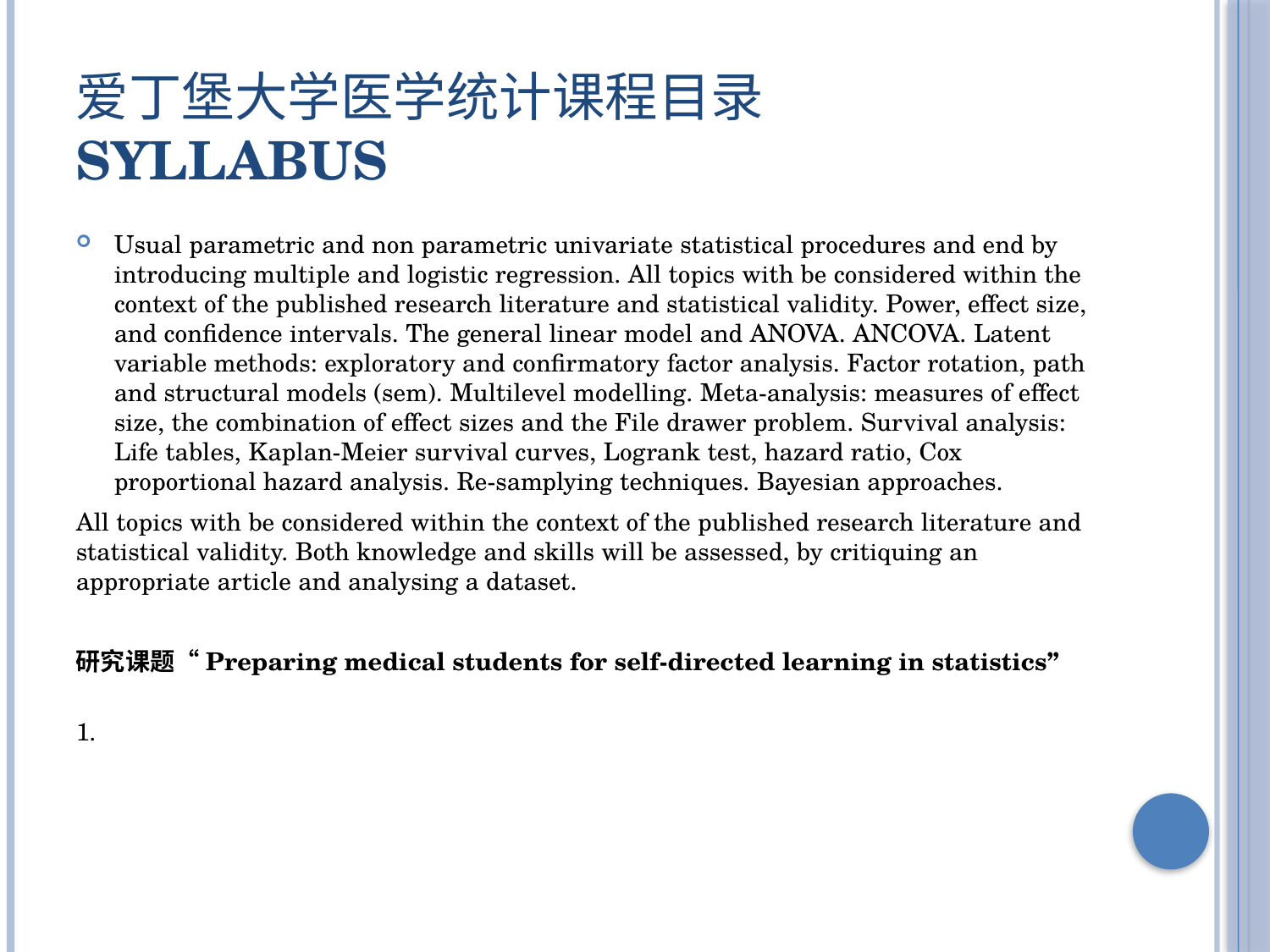

# 爱丁堡大学医学统计课程目录Syllabus
Usual parametric and non parametric univariate statistical procedures and end by introducing multiple and logistic regression. All topics with be considered within the context of the published research literature and statistical validity. Power, effect size, and confidence intervals. The general linear model and ANOVA. ANCOVA. Latent variable methods: exploratory and confirmatory factor analysis. Factor rotation, path and structural models (sem). Multilevel modelling. Meta-analysis: measures of effect size, the combination of effect sizes and the File drawer problem. Survival analysis: Life tables, Kaplan-Meier survival curves, Logrank test, hazard ratio, Cox proportional hazard analysis. Re-samplying techniques. Bayesian approaches.
All topics with be considered within the context of the published research literature and statistical validity. Both knowledge and skills will be assessed, by critiquing an appropriate article and analysing a dataset.

研究课题“Preparing medical students for self-directed learning in statistics”
1.